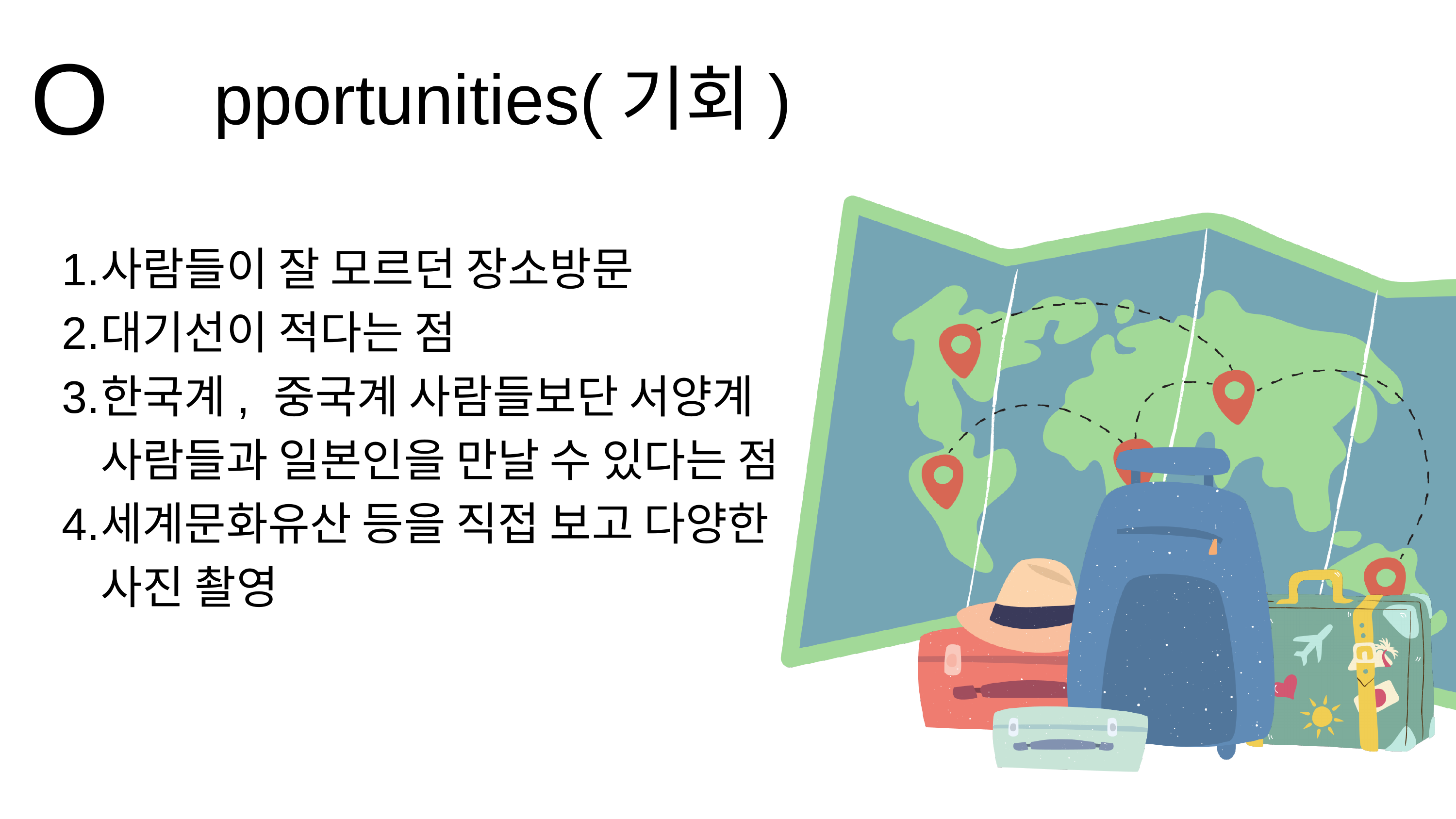

O
pportunities(기회)

사람들이 잘 모르던 장소방문
대기선이 적다는 점
한국계, 중국계 사람들보단 서양계 사람들과 일본인을 만날 수 있다는 점
세계문화유산 등을 직접 보고 다양한 사진 촬영